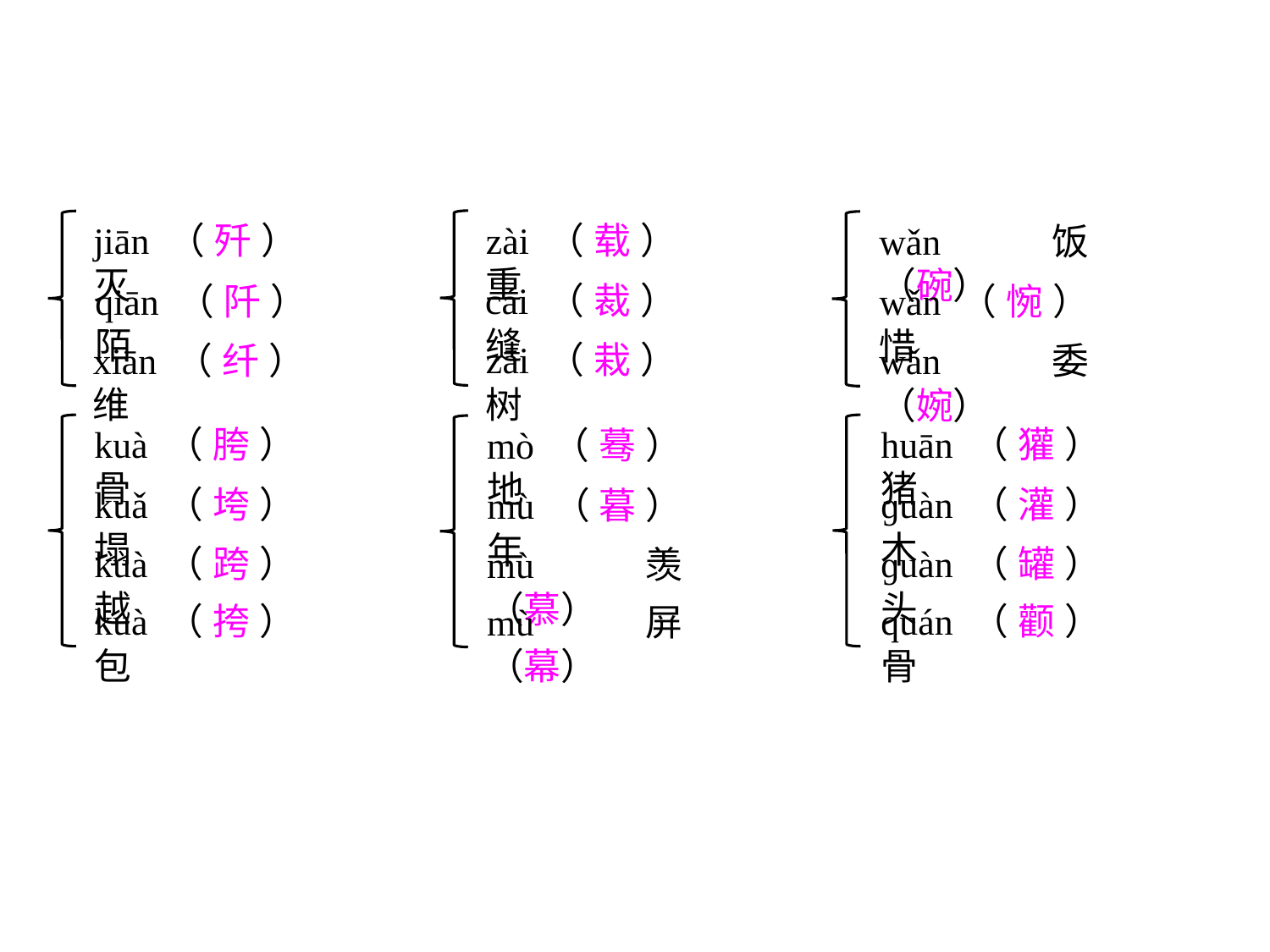

zài（载）重
cái（裁）缝
zāi（栽）树

jiān（歼）灭
qiān（阡）陌
xiān（纤）维

wǎn饭（碗）
wǎn（惋）惜
wǎn委（婉）

kuà（胯）骨
kuǎ（垮）塌
kuà（跨）越
kuà（挎）包

huān（獾）猪
ɡuàn（灌）木
ɡuàn（罐）头
quán（颧）骨

mò（蓦）地
mù（暮）年
mù羡（慕）
mù屏（幕）